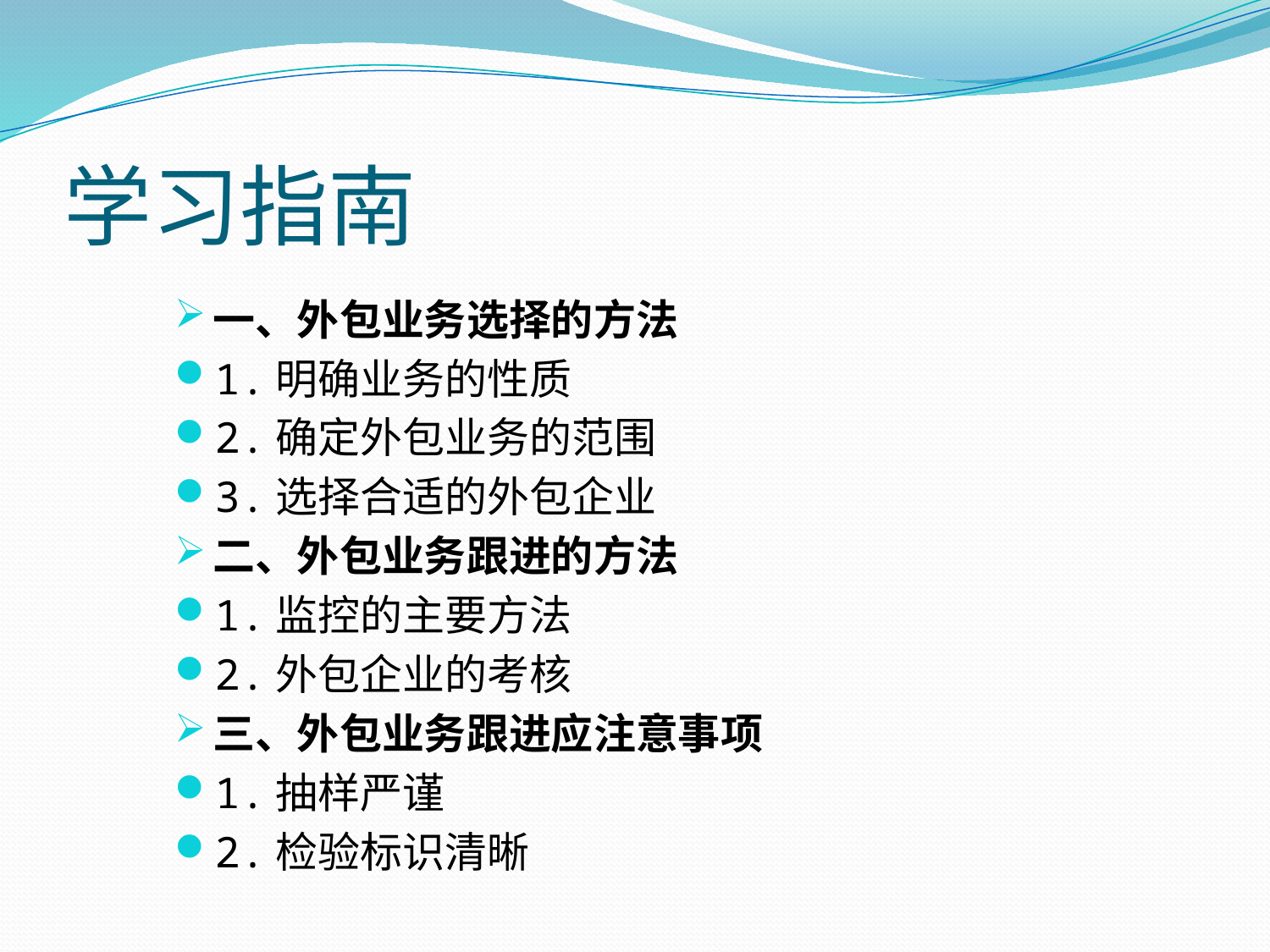

# 学习指南
一、外包业务选择的方法
1.明确业务的性质
2.确定外包业务的范围
3.选择合适的外包企业
二、外包业务跟进的方法
1.监控的主要方法
2.外包企业的考核
三、外包业务跟进应注意事项
1.抽样严谨
2.检验标识清晰